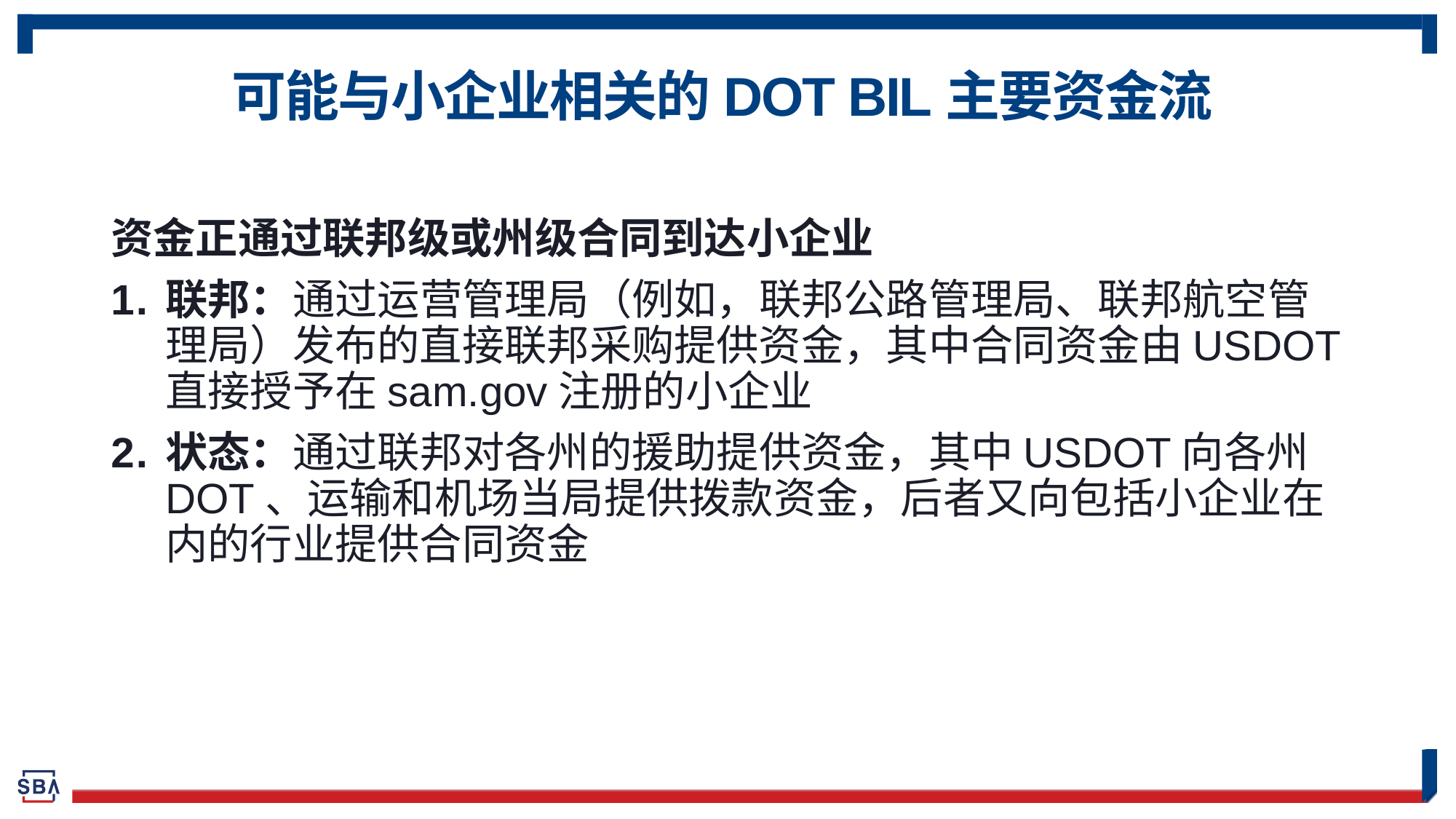

# 可能与小企业相关的DOT BIL主要资金流
资金正通过联邦级或州级合同到达小企业
联邦：通过运营管理局（例如，联邦公路管理局、联邦航空管理局）发布的直接联邦采购提供资金，其中合同资金由USDOT直接授予在sam.gov注册的小企业
状态：通过联邦对各州的援助提供资金，其中USDOT向各州DOT、运输和机场当局提供拨款资金，后者又向包括小企业在内的行业提供合同资金